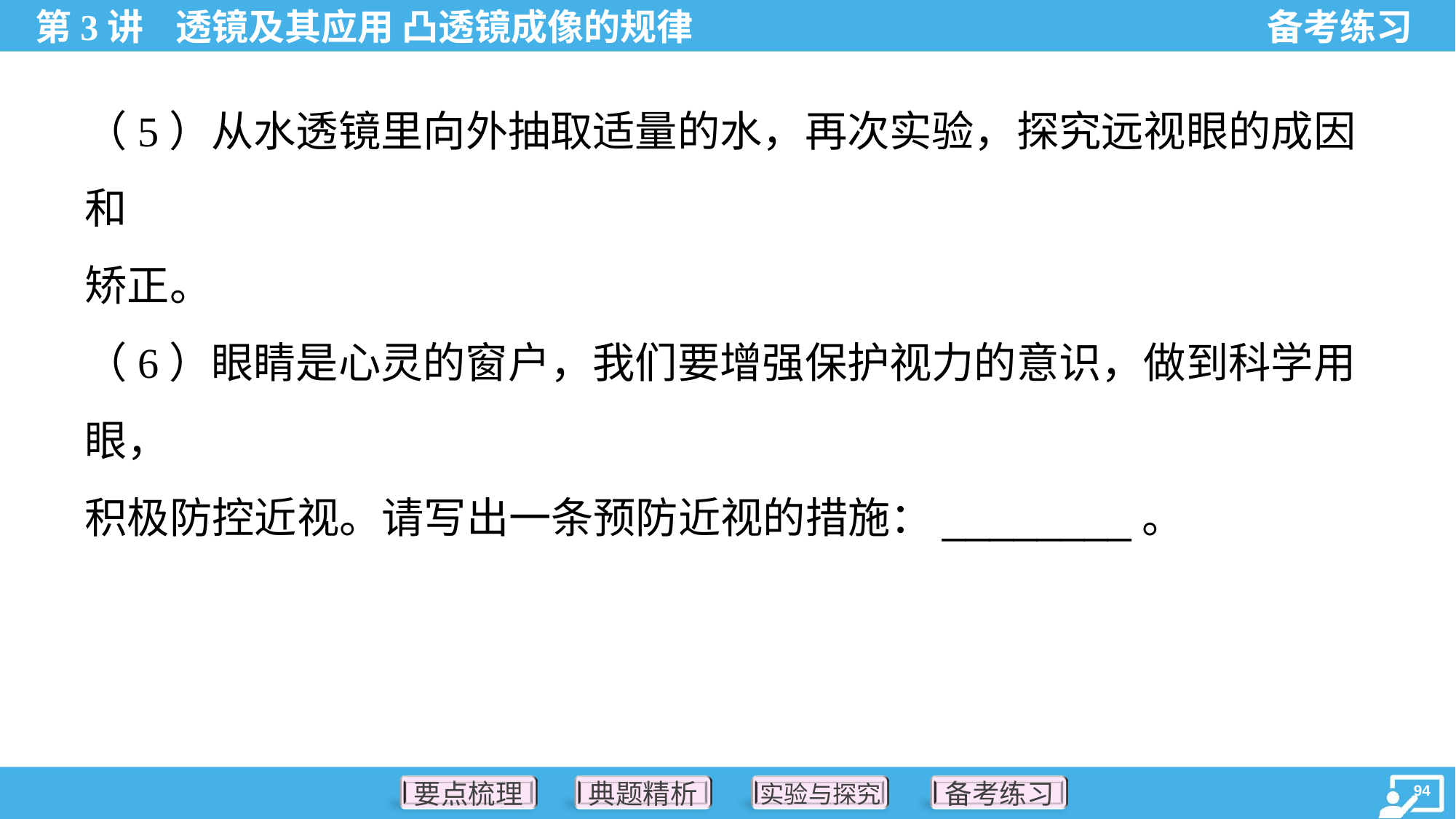

（5）从水透镜里向外抽取适量的水，再次实验，探究远视眼的成因和
矫正。
（6）眼睛是心灵的窗户，我们要增强保护视力的意识，做到科学用眼，
积极防控近视。请写出一条预防近视的措施：________。